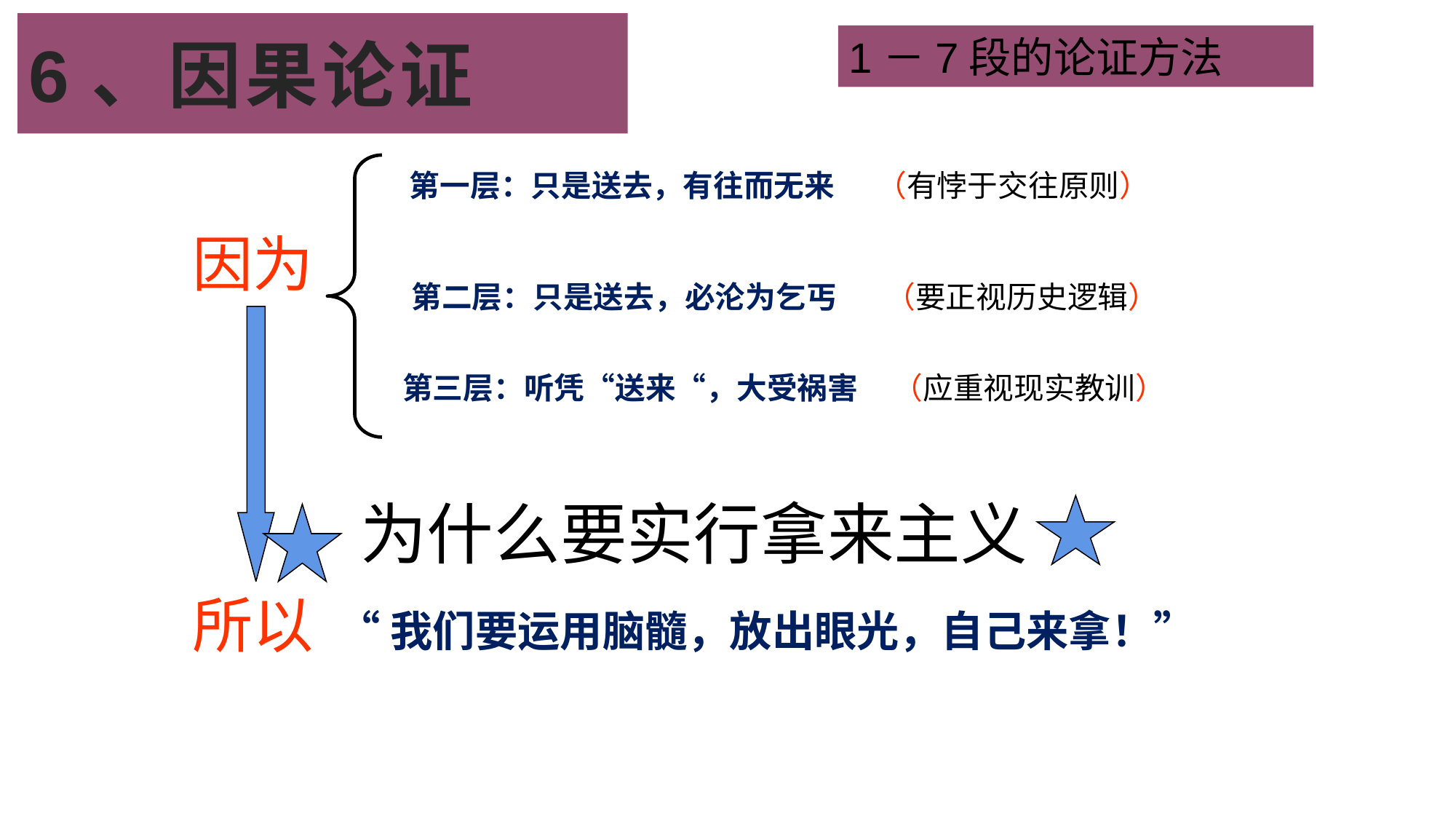

6、因果论证
1－7段的论证方法

 第一层：只是送去，有往而无来      （有悖于交往原则）
因为
 第二层：只是送去，必沦为乞丐       （要正视历史逻辑）

  第三层：听凭“送来“，大受祸害     （应重视现实教训）
为什么要实行拿来主义

所以
“我们要运用脑髓，放出眼光，自己来拿！”